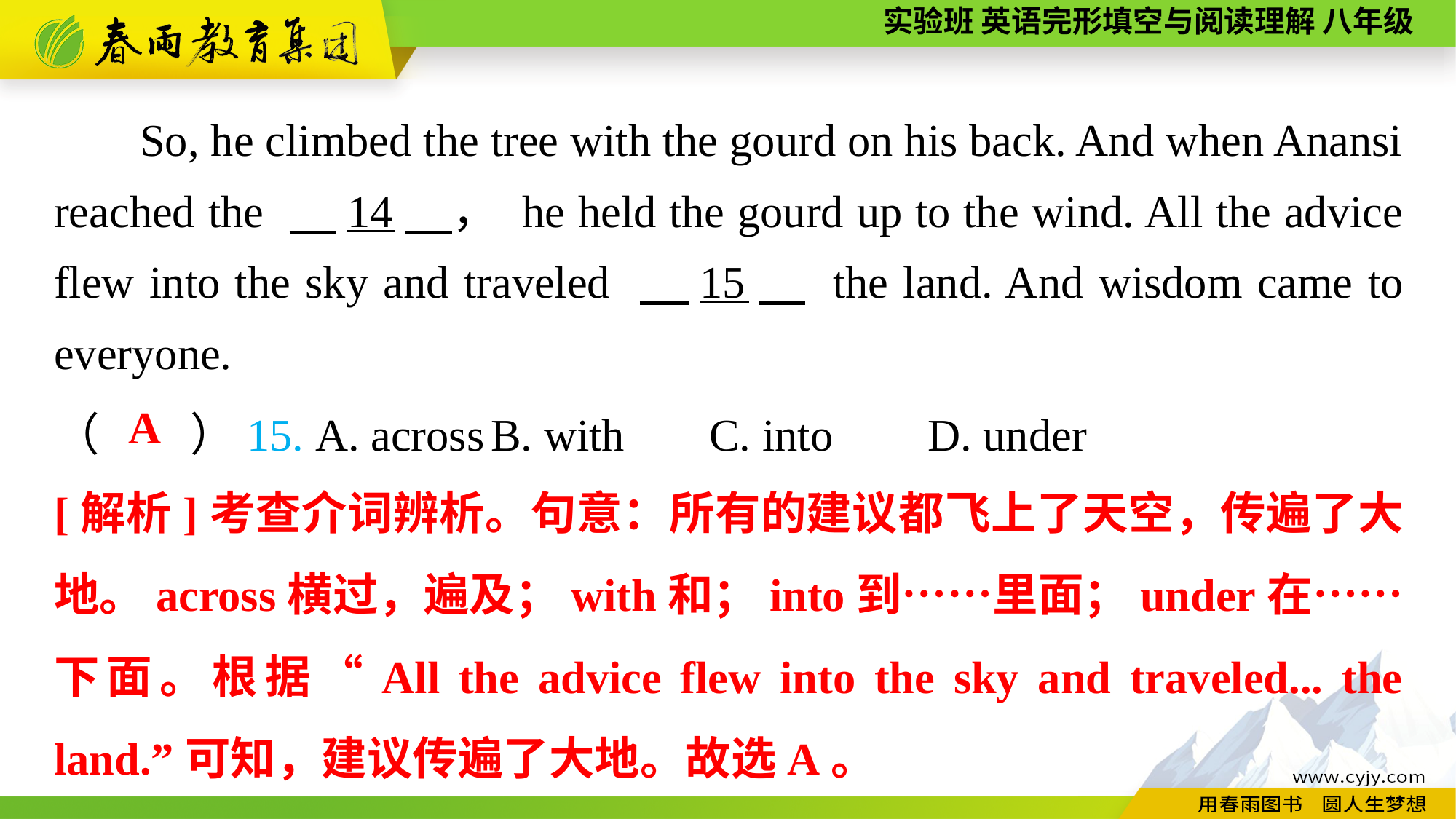

So, he climbed the tree with the gourd on his back. And when Anansi reached the 　14　， he held the gourd up to the wind. All the advice flew into the sky and traveled 　15　 the land. And wisdom came to everyone.
（　　）15. A. across	B. with	C. into	D. under
A
[解析]考查介词辨析。句意：所有的建议都飞上了天空，传遍了大地。across横过，遍及；with和；into到……里面；under在……下面。根据“All the advice flew into the sky and traveled... the land.”可知，建议传遍了大地。故选A。